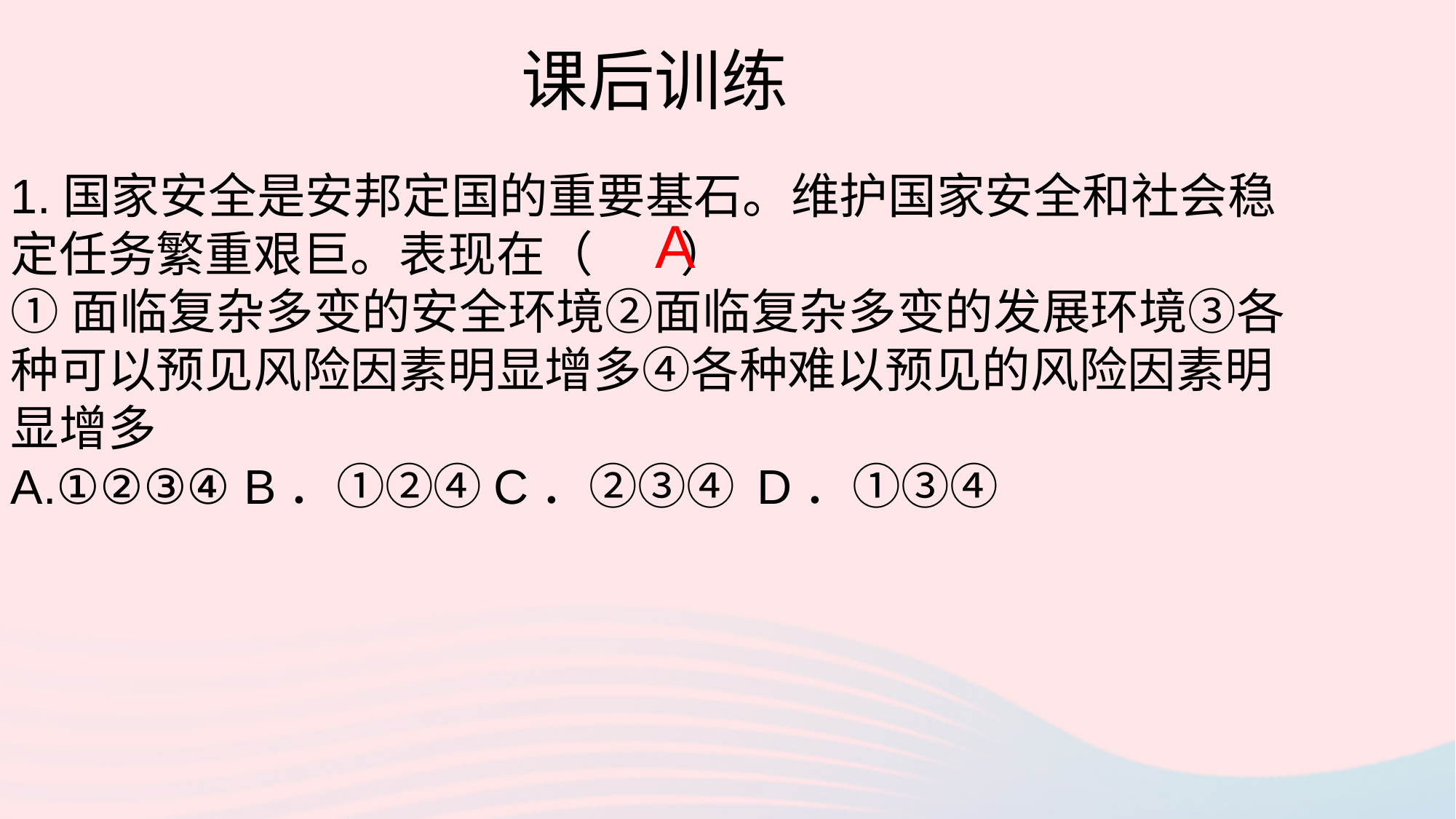

课后训练
1.国家安全是安邦定国的重要基石。维护国家安全和社会稳定任务繁重艰巨。表现在（        ）
①面临复杂多变的安全环境②面临复杂多变的发展环境③各种可以预见风险因素明显增多④各种难以预见的风险因素明显增多
A.①②③④ B．①②④C．②③④ D．①③④
A